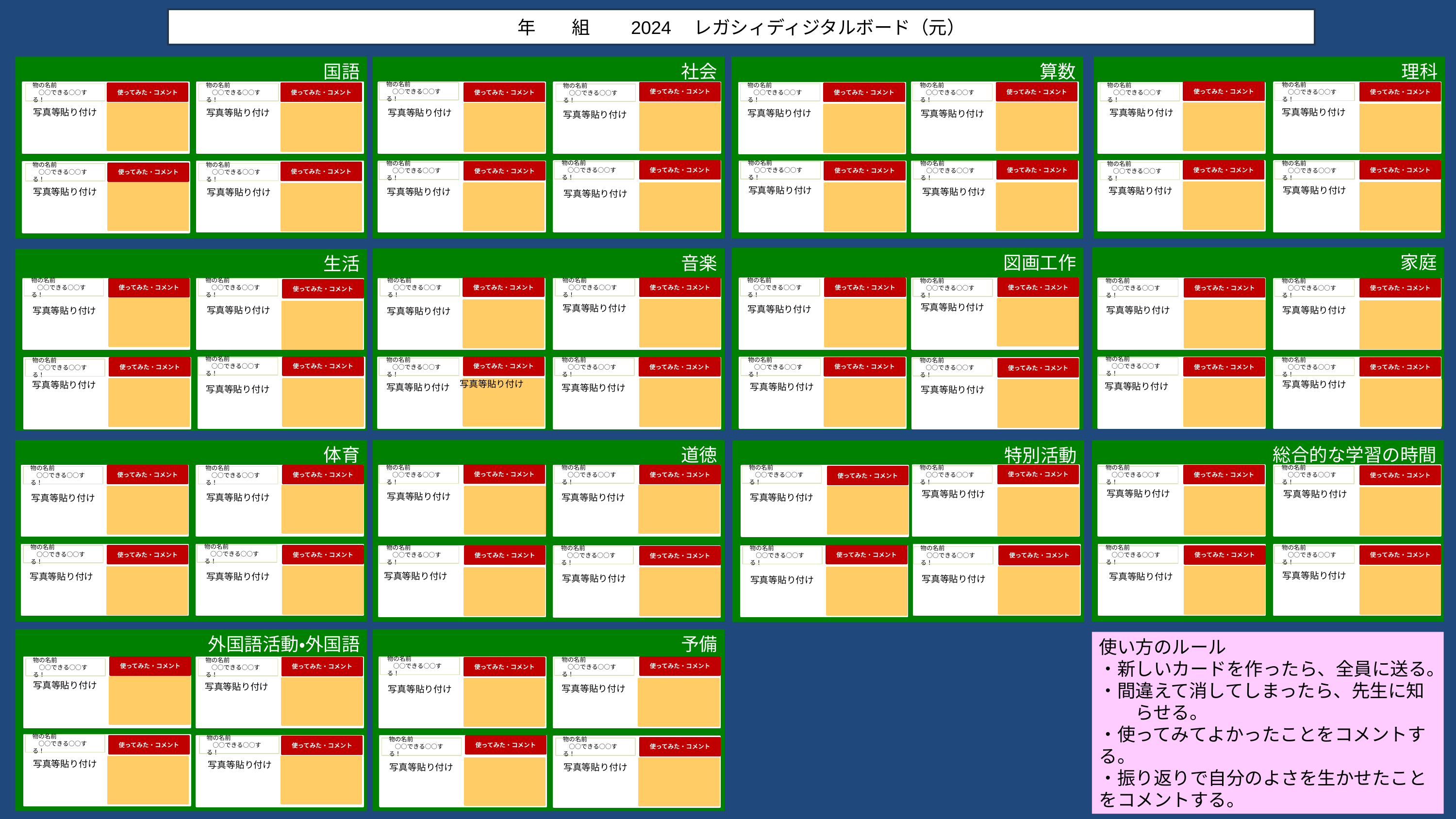

年　　組　　2024　レガシィディジタルボード（元）
国語

社会

算数

理科

物の名前
　○○できる○○する！

使ってみた・コメント

使ってみた・コメント

使ってみた・コメント
使ってみた・コメント
物の名前
　○○できる○○する！
物の名前
　○○できる○○する！
使ってみた・コメント
物の名前
　○○できる○○する！
使ってみた・コメント
使ってみた・コメント
物の名前
　○○できる○○する！
使ってみた・コメント
物の名前
　○○できる○○する！
物の名前
　○○できる○○する！
物の名前
　○○できる○○する！
写真等貼り付け

写真等貼り付け

写真等貼り付け

写真等貼り付け

写真等貼り付け

写真等貼り付け

写真等貼り付け

写真等貼り付け

使ってみた・コメント

使ってみた・コメント

使ってみた・コメント
使ってみた・コメント

物の名前
　○○できる○○する！

物の名前
　○○できる○○する！
物の名前
　○○できる○○する！
物の名前
　○○できる○○する！
使ってみた・コメント
物の名前
　○○できる○○する！

使ってみた・コメント
物の名前
　○○できる○○する！
使ってみた・コメント
物の名前
　○○できる○○する！
物の名前
　○○できる○○する！
使ってみた・コメント
写真等貼り付け

写真等貼り付け

写真等貼り付け

写真等貼り付け

写真等貼り付け

写真等貼り付け

写真等貼り付け

写真等貼り付け

家庭

図画工作

音楽

生活

物の名前
　○○できる○○する！
物の名前
　○○できる○○する！
物の名前
　○○できる○○する！
使ってみた・コメント
物の名前
　○○できる○○する！
使ってみた・コメント

物の名前
　○○できる○○する！
使ってみた・コメント
使ってみた・コメント

使ってみた・コメント
物の名前
　○○できる○○する！
物の名前
　○○できる○○する！
物の名前
　○○できる○○する！
使ってみた・コメント
使ってみた・コメント
使ってみた・コメント
写真等貼り付け

写真等貼り付け

写真等貼り付け

写真等貼り付け

写真等貼り付け

写真等貼り付け

写真等貼り付け

写真等貼り付け

使ってみた・コメント
物の名前
　○○できる○○する！
使ってみた・コメント
物の名前
　○○できる○○する！

使ってみた・コメント
物の名前
　○○できる○○する！
物の名前
　○○できる○○する！

物の名前
　○○できる○○する！
使ってみた・コメント
物の名前
　○○できる○○する！

使ってみた・コメント
使ってみた・コメント

使ってみた・コメント
物の名前
　○○できる○○する！
物の名前
　○○できる○○する！
使ってみた・コメント
写真等貼り付け

写真等貼り付け

写真等貼り付け

写真等貼り付け

写真等貼り付け

写真等貼り付け

写真等貼り付け

写真等貼り付け

写真等貼り付け

道徳

体育

総合的な学習の時間

特別活動

使ってみた・コメント

使ってみた・コメント
物の名前
　○○できる○○する！
使ってみた・コメント
使ってみた・コメント
物の名前
　○○できる○○する！
使ってみた・コメント

物の名前
　○○できる○○する！
使ってみた・コメント
物の名前
　○○できる○○する！
物の名前
　○○できる○○する！
物の名前
　○○できる○○する！
使ってみた・コメント
物の名前
　○○できる○○する！
物の名前
　○○できる○○する！
使ってみた・コメント
写真等貼り付け

写真等貼り付け

写真等貼り付け

写真等貼り付け

写真等貼り付け

写真等貼り付け

写真等貼り付け

写真等貼り付け

物の名前
　○○できる○○する！
物の名前
　○○できる○○する！
使ってみた・コメント
使ってみた・コメント
物の名前
　○○できる○○する！
物の名前
　○○できる○○する！
使ってみた・コメント
物の名前
　○○できる○○する！

使ってみた・コメント
使ってみた・コメント

使ってみた・コメント
物の名前
　○○できる○○する！

物の名前
　○○できる○○する！
物の名前
　○○できる○○する！
使ってみた・コメント
使ってみた・コメント
写真等貼り付け

写真等貼り付け

写真等貼り付け

写真等貼り付け

写真等貼り付け

写真等貼り付け

写真等貼り付け

写真等貼り付け

外国語活動・外国語

予備

使い方のルール
・新しいカードを作ったら、全員に送る。
・間違えて消してしまったら、先生に知　　らせる。
・使ってみてよかったことをコメントする。
・振り返りで自分のよさを生かせたことをコメントする。
使ってみた・コメント
物の名前
　○○できる○○する！

使ってみた・コメント
使ってみた・コメント
使ってみた・コメント
物の名前
　○○できる○○する！
物の名前
　○○できる○○する！
物の名前
　○○できる○○する！
写真等貼り付け

写真等貼り付け

写真等貼り付け

写真等貼り付け

物の名前
　○○できる○○する！

使ってみた・コメント

物の名前
　○○できる○○する！

使ってみた・コメント

使ってみた・コメント
物の名前
　○○できる○○する！
使ってみた・コメント
物の名前
　○○できる○○する！
写真等貼り付け

写真等貼り付け

写真等貼り付け

写真等貼り付け